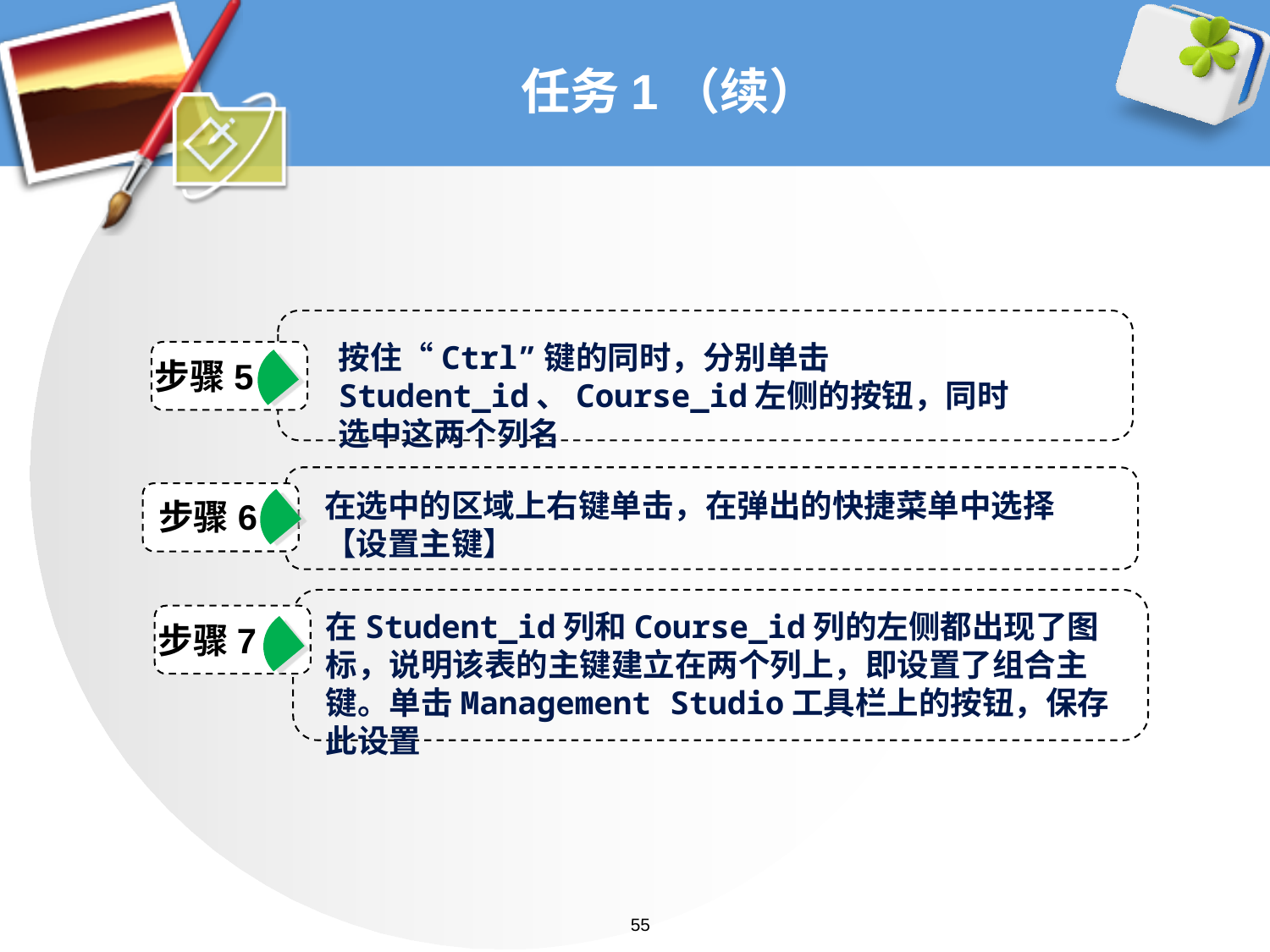

# 任务1（续）

按住“Ctrl”键的同时，分别单击Student_id、Course_id左侧的按钮，同时选中这两个列名

步骤5

在选中的区域上右键单击，在弹出的快捷菜单中选择【设置主键】

步骤6

在Student_id列和Course_id列的左侧都出现了图标，说明该表的主键建立在两个列上，即设置了组合主键。单击Management Studio工具栏上的按钮，保存此设置

步骤7

55